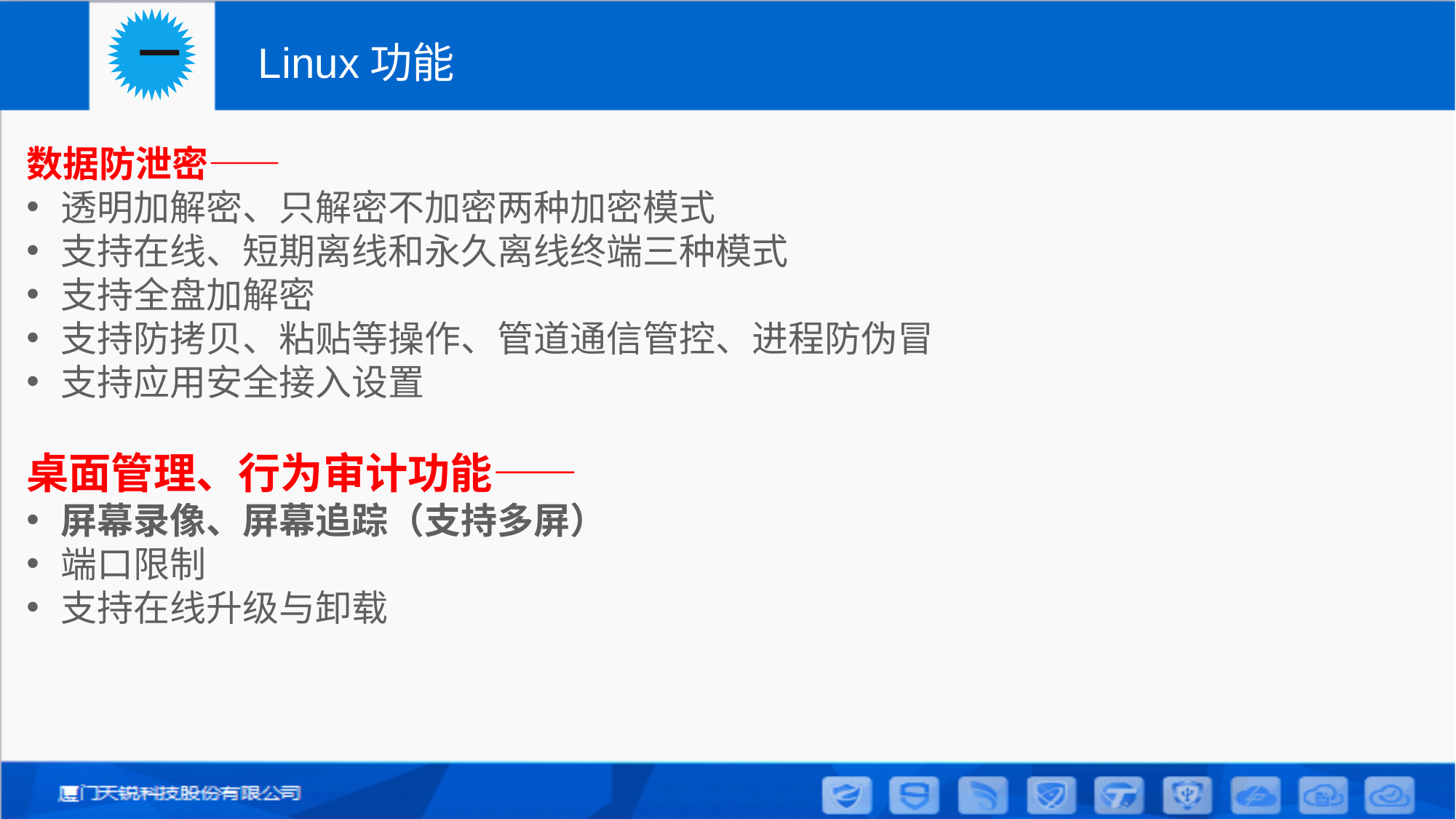

一
Linux功能
数据防泄密——
透明加解密、只解密不加密两种加密模式
支持在线、短期离线和永久离线终端三种模式
支持全盘加解密
支持防拷贝、粘贴等操作、管道通信管控、进程防伪冒
支持应用安全接入设置

桌面管理、行为审计功能——
屏幕录像、屏幕追踪（支持多屏）
端口限制
支持在线升级与卸载